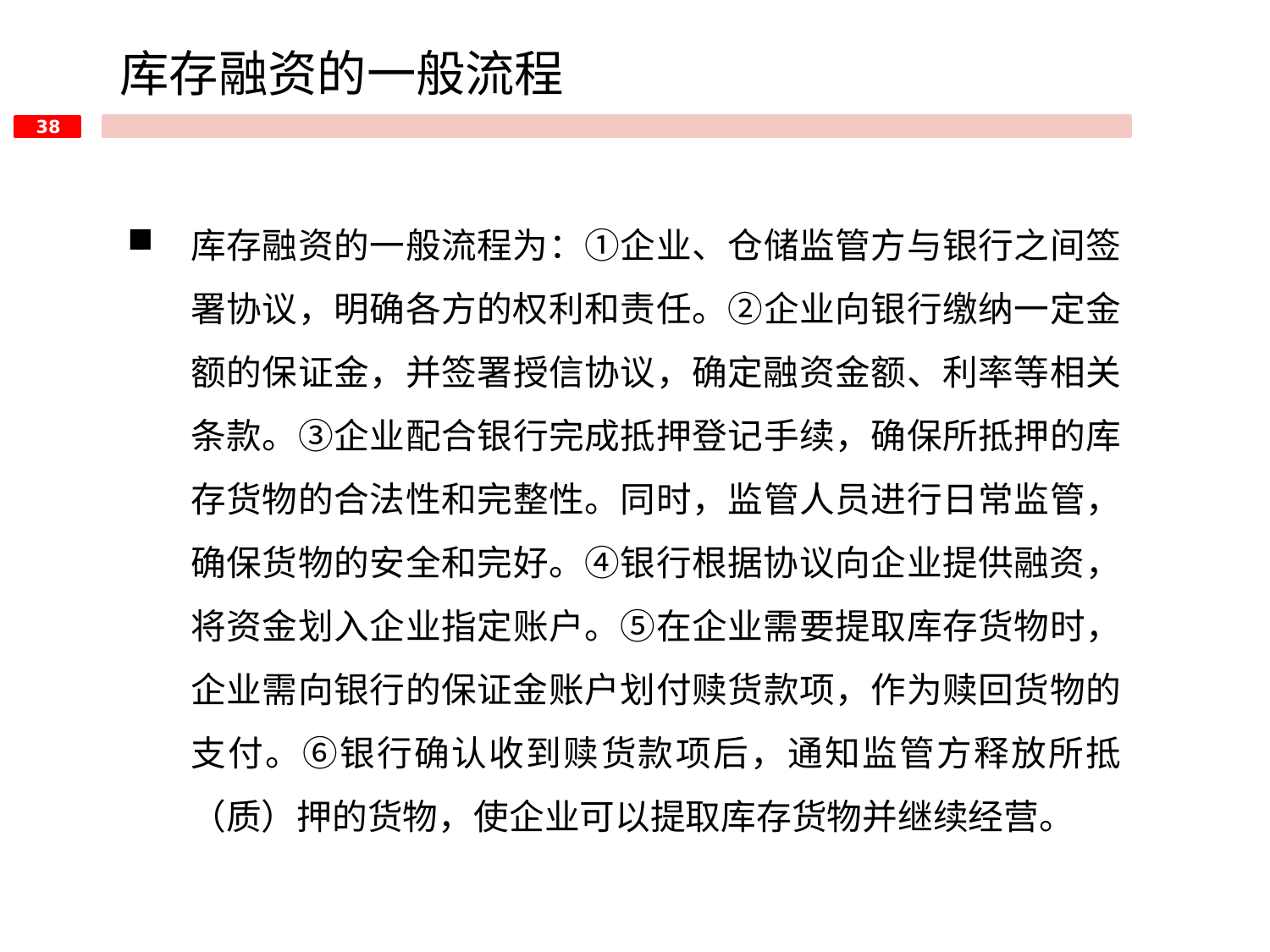

库存融资的一般流程
38
库存融资的一般流程为：①企业、仓储监管方与银行之间签署协议，明确各方的权利和责任。②企业向银行缴纳一定金额的保证金，并签署授信协议，确定融资金额、利率等相关条款。③企业配合银行完成抵押登记手续，确保所抵押的库存货物的合法性和完整性。同时，监管人员进行日常监管，确保货物的安全和完好。④银行根据协议向企业提供融资，将资金划入企业指定账户。⑤在企业需要提取库存货物时，企业需向银行的保证金账户划付赎货款项，作为赎回货物的支付。⑥银行确认收到赎货款项后，通知监管方释放所抵（质）押的货物，使企业可以提取库存货物并继续经营。